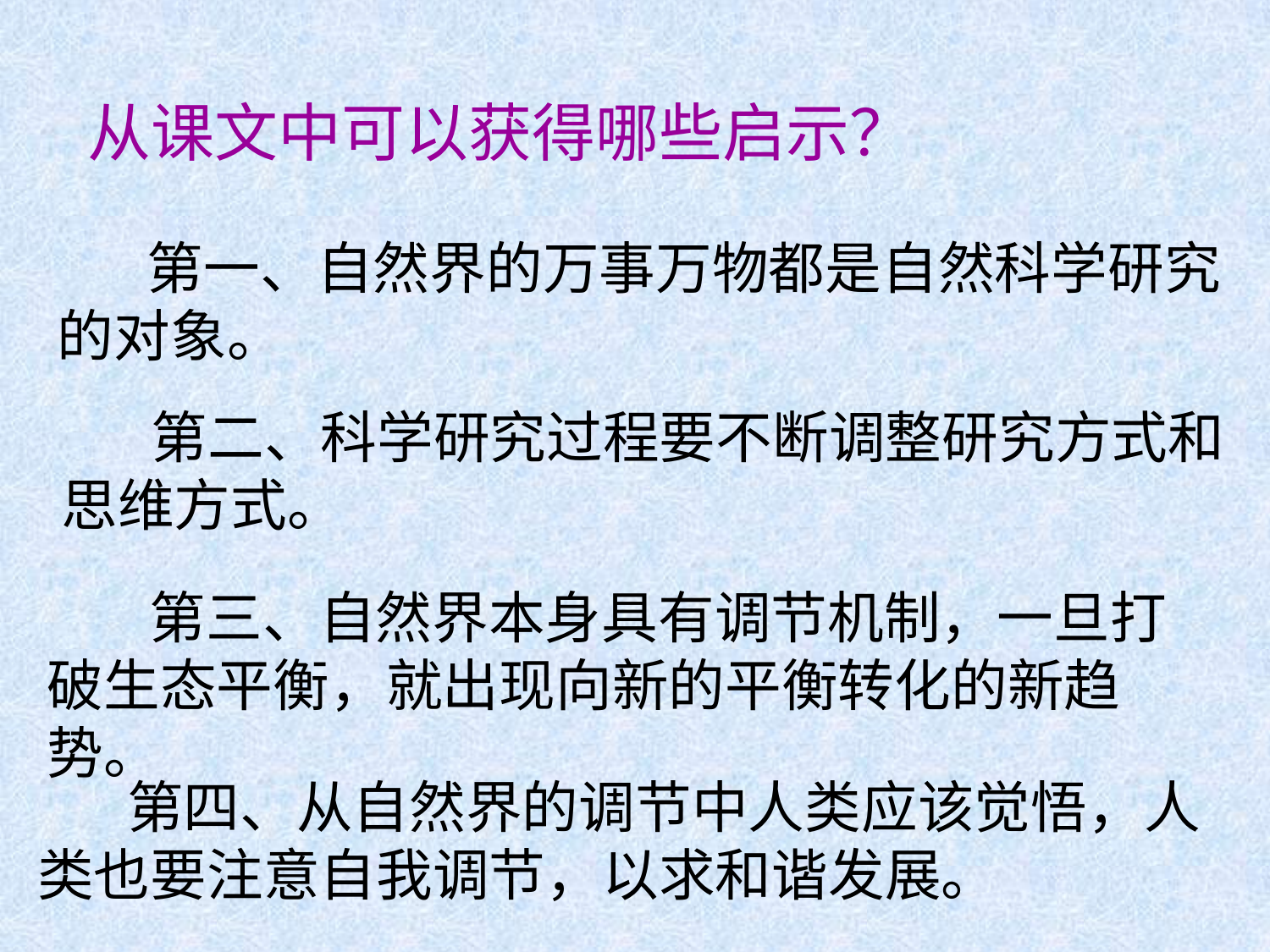

从课文中可以获得哪些启示？
      第一、自然界的万事万物都是自然科学研究的对象。
      第二、科学研究过程要不断调整研究方式和思维方式。
       第三、自然界本身具有调节机制，一旦打破生态平衡，就出现向新的平衡转化的新趋势。
      第四、从自然界的调节中人类应该觉悟，人类也要注意自我调节，以求和谐发展。